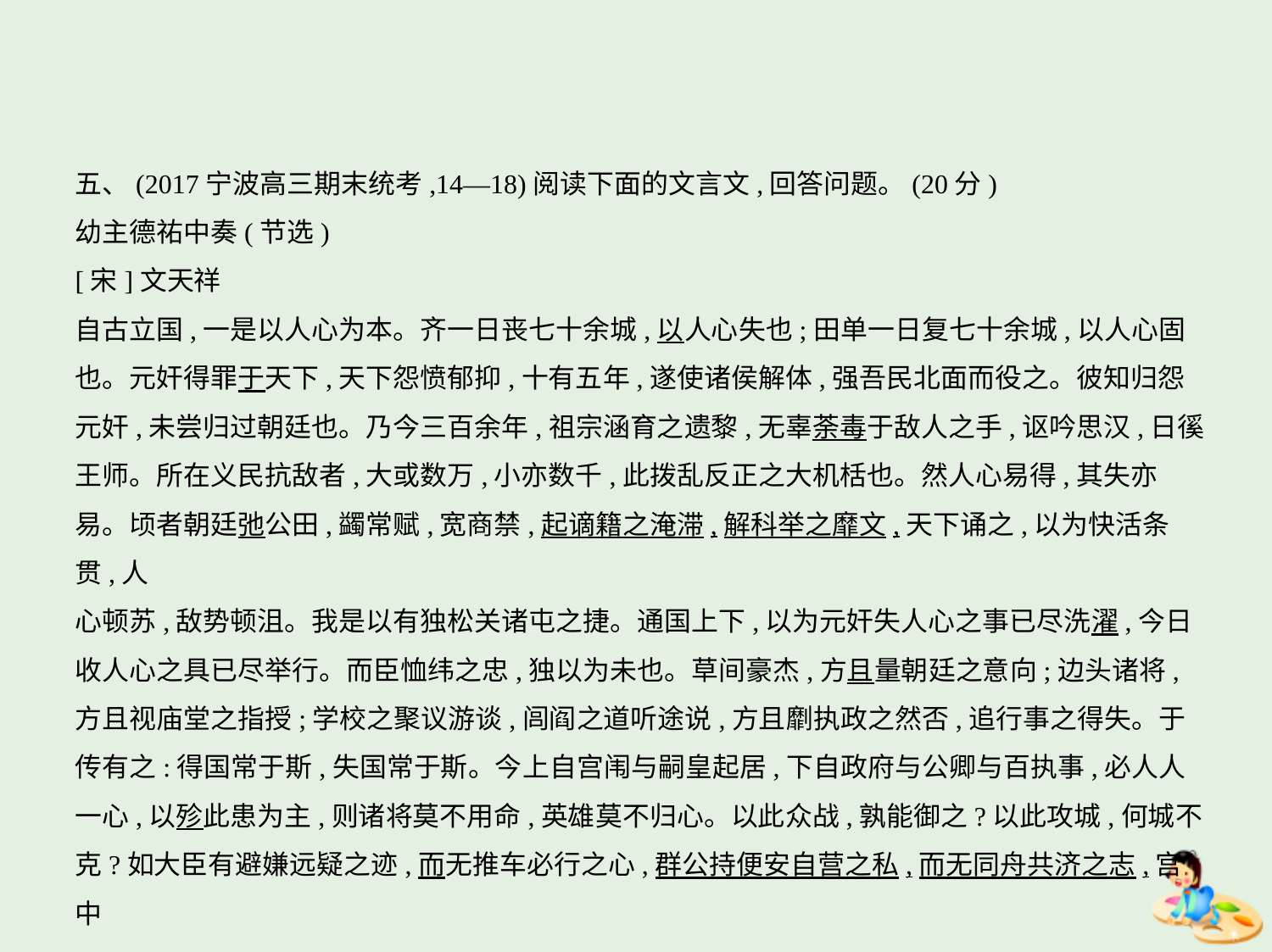

五、(2017宁波高三期末统考,14—18)阅读下面的文言文,回答问题。(20分)
幼主德祐中奏(节选)
[宋]文天祥
自古立国,一是以人心为本。齐一日丧七十余城,以人心失也;田单一日复七十余城,以人心固
也。元奸得罪于天下,天下怨愤郁抑,十有五年,遂使诸侯解体,强吾民北面而役之。彼知归怨
元奸,未尝归过朝廷也。乃今三百余年,祖宗涵育之遗黎,无辜荼毒于敌人之手,讴吟思汉,日徯
王师。所在义民抗敌者,大或数万,小亦数千,此拨乱反正之大机栝也。然人心易得,其失亦
易。顷者朝廷弛公田,蠲常赋,宽商禁,起谪籍之淹滞,解科举之靡文,天下诵之,以为快活条贯,人
心顿苏,敌势顿沮。我是以有独松关诸屯之捷。通国上下,以为元奸失人心之事已尽洗濯,今日
收人心之具已尽举行。而臣恤纬之忠,独以为未也。草间豪杰,方且量朝廷之意向;边头诸将,
方且视庙堂之指授;学校之聚议游谈,闾阎之道听途说,方且劘执政之然否,追行事之得失。于
传有之:得国常于斯,失国常于斯。今上自宫闱与嗣皇起居,下自政府与公卿与百执事,必人人
一心,以殄此患为主,则诸将莫不用命,英雄莫不归心。以此众战,孰能御之?以此攻城,何城不
克?如大臣有避嫌远疑之迹,而无推车必行之心,群公持便安自营之私,而无同舟共济之志,宫中